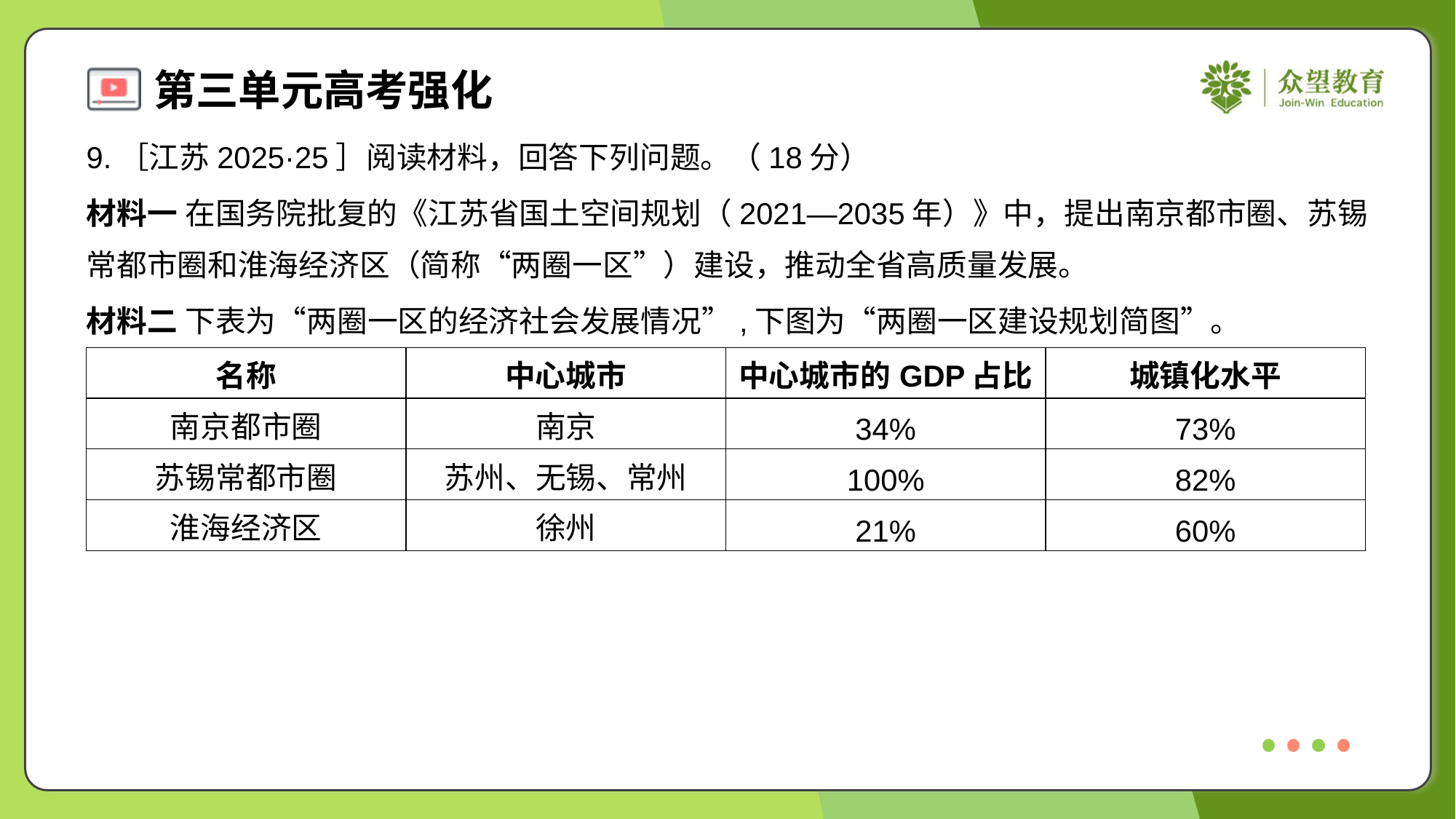

9.［江苏2025·25］阅读材料，回答下列问题。（18分）
材料一 在国务院批复的《江苏省国土空间规划（2021—2035年）》中，提出南京都市圈、苏锡
常都市圈和淮海经济区（简称“两圈一区”）建设，推动全省高质量发展。
材料二 下表为“两圈一区的经济社会发展情况”,下图为“两圈一区建设规划简图”。
| 名称 | 中心城市 | 中心城市的GDP占比 | 城镇化水平 |
| --- | --- | --- | --- |
| 南京都市圈 | 南京 | 34% | 73% |
| 苏锡常都市圈 | 苏州、无锡、常州 | 100% | 82% |
| 淮海经济区 | 徐州 | 21% | 60% |